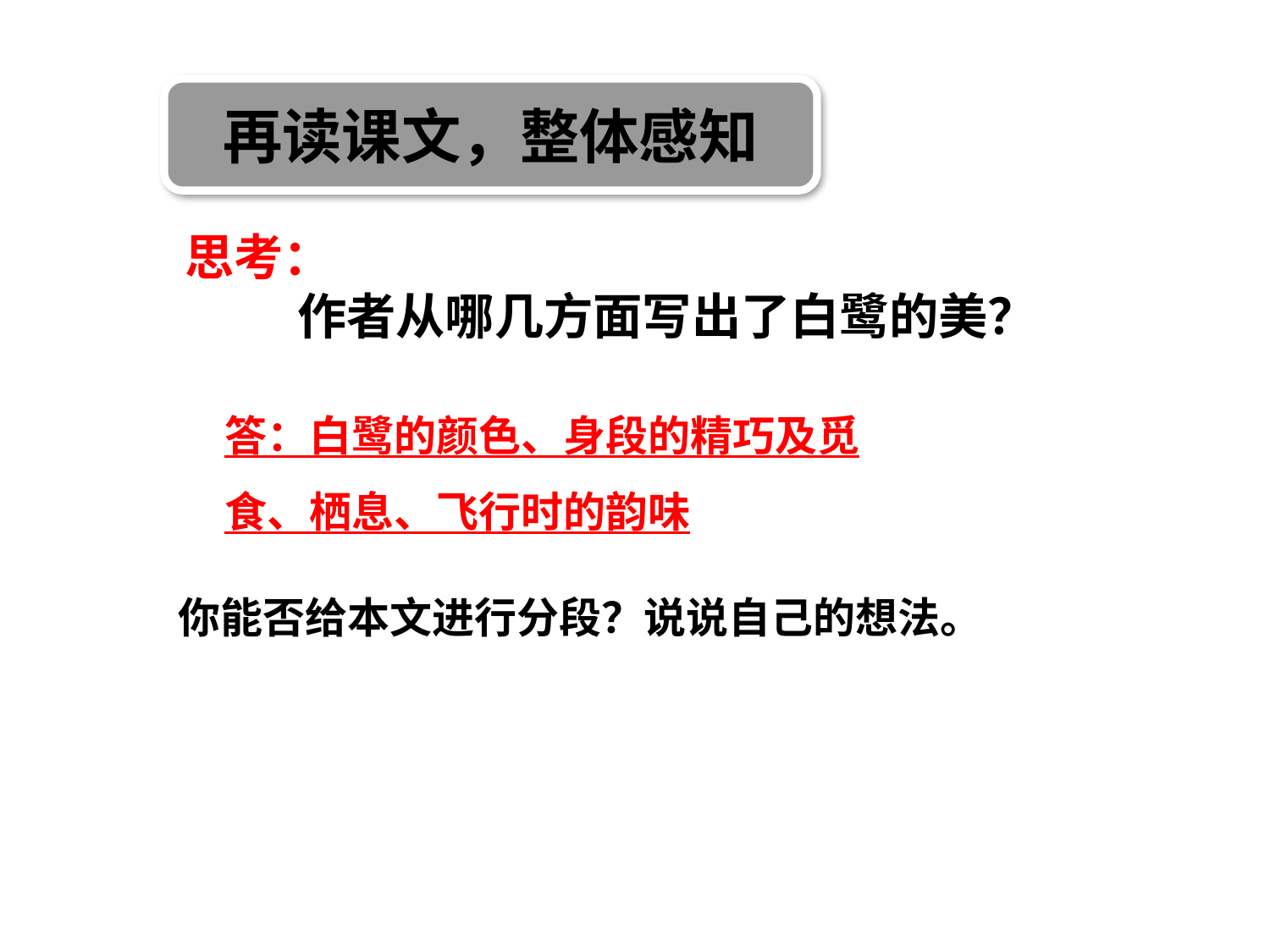

再读课文，整体感知
思考：
         作者从哪几方面写出了白鹭的美？
答：白鹭的颜色、身段的精巧及觅食、栖息、飞行时的韵味
你能否给本文进行分段？说说自己的想法。